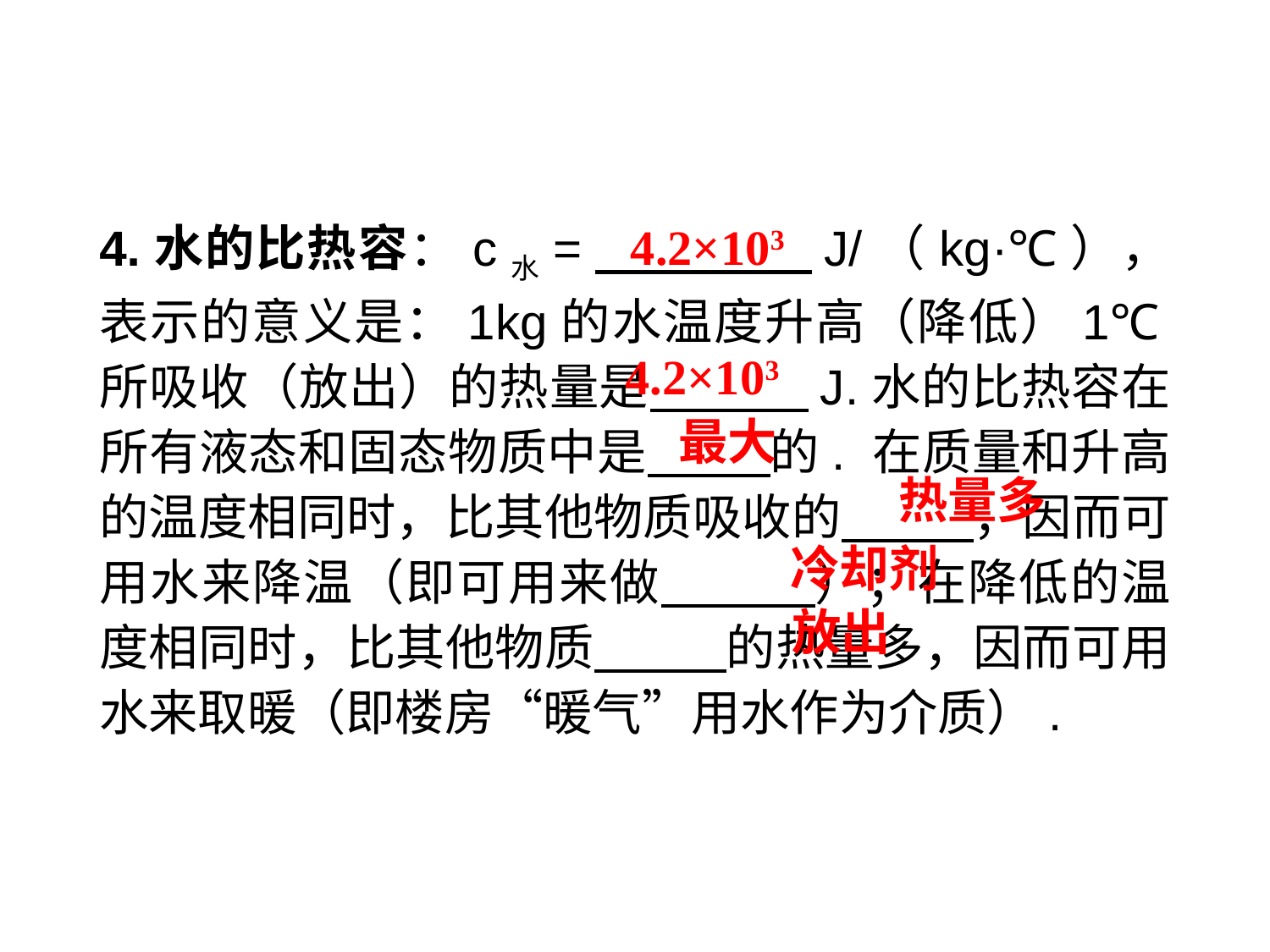

4.2×103
4.水的比热容：c水=　　         J/（kg·℃），表示的意义是：1kg的水温度升高（降低）1℃所吸收（放出）的热量是　　     J.水的比热容在所有液态和固态物质中是　　  的. 在质量和升高的温度相同时，比其他物质吸收的　　   ，因而可用水来降温（即可用来做　　    ）；在降低的温度相同时，比其他物质　　   的热量多，因而可用水来取暖（即楼房“暖气”用水作为介质）.
4.2×103
最大
热量多
冷却剂
放出